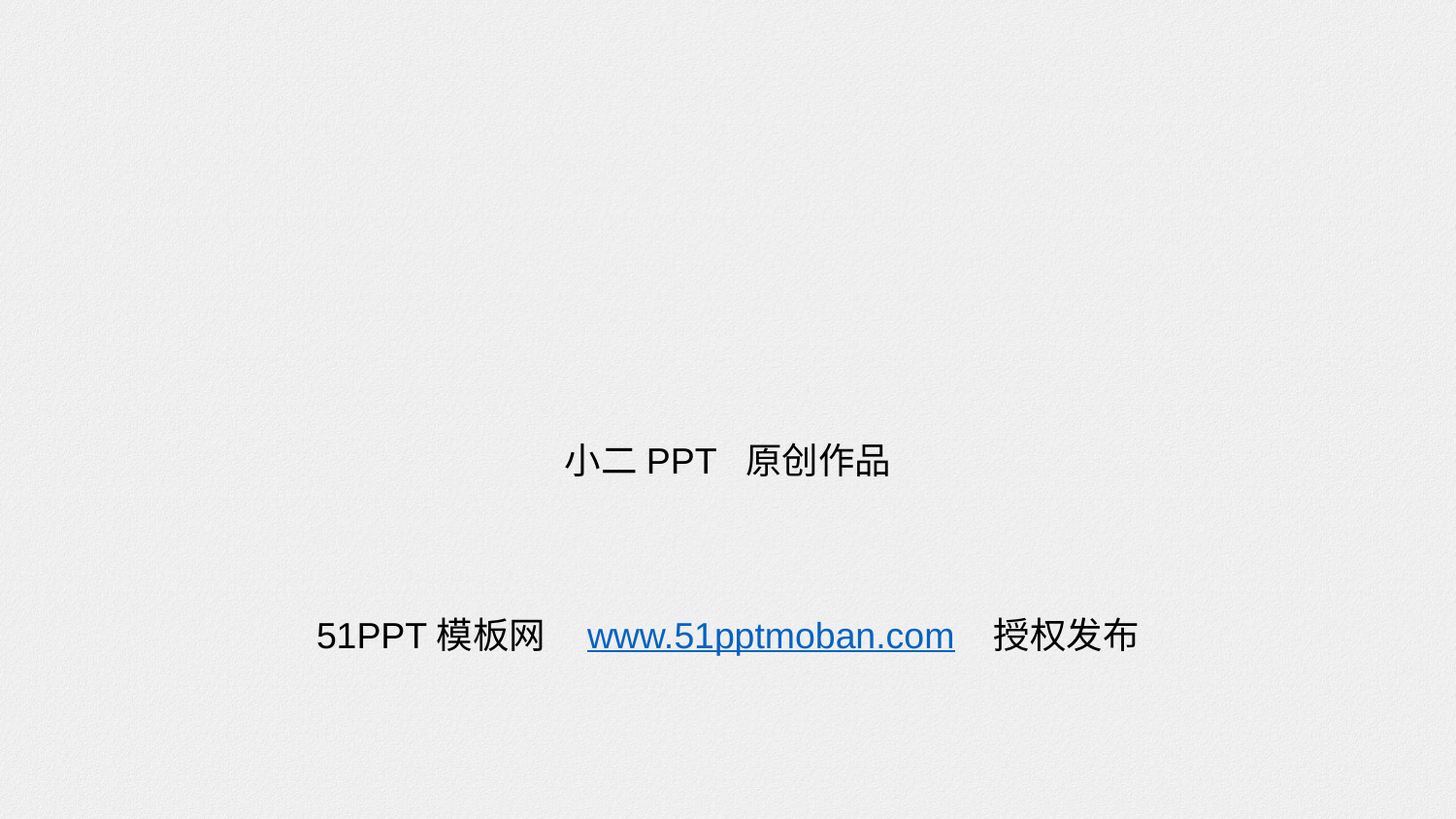

18
#
小二PPT  原创作品

51PPT模板网    www.51pptmoban.com   授权发布